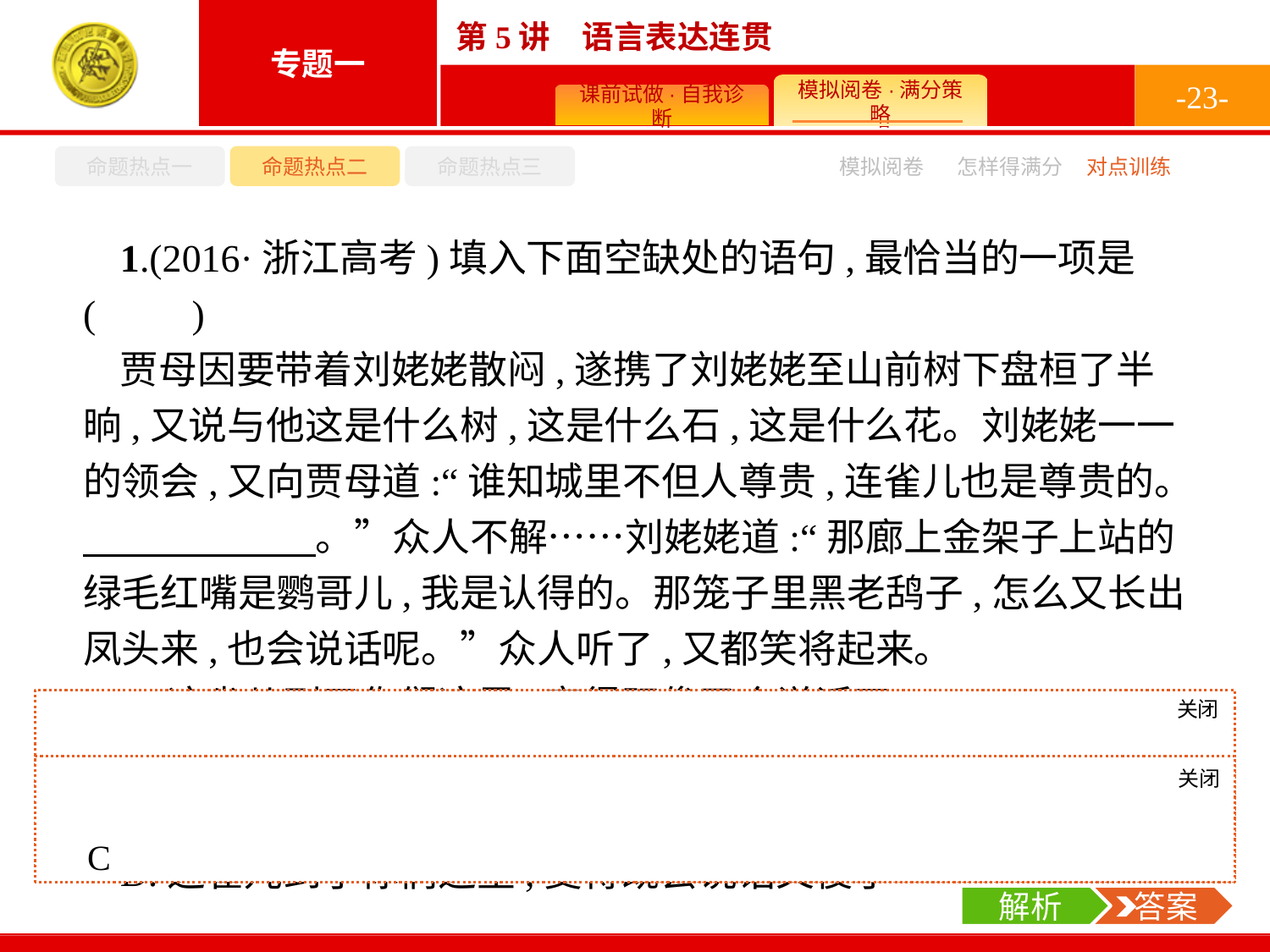

-23-
命题热点一
命题热点二
命题热点三
怎样得满分
模拟阅卷
对点训练
1.(2016·浙江高考)填入下面空缺处的语句,最恰当的一项是(　　)
贾母因要带着刘姥姥散闷,遂携了刘姥姥至山前树下盘桓了半晌,又说与他这是什么树,这是什么石,这是什么花。刘姥姥一一的领会,又向贾母道:“谁知城里不但人尊贵,连雀儿也是尊贵的。　　　　　　。”众人不解……刘姥姥道:“那廊上金架子上站的绿毛红嘴是鹦哥儿,我是认得的。那笼子里黑老鸹子,怎么又长出凤头来,也会说话呢。”众人听了,又都笑将起来。
A.这雀儿到了你们这里,变得既俊又会说话了
B.偏这雀儿到了你们这里,他会说话了,也变俊了
C.偏这雀儿到了你们这里,他也变俊了,也会说话了
D.这雀儿到了你们这里,变得既会说话又俊了

关闭
解析

A、D两项有关联词“既……又……”,与刘姥姥的身份不符;结合后文的“又长出凤头来,也会说话”,选C项。

关闭
解析
  答案

C
解析
  答案